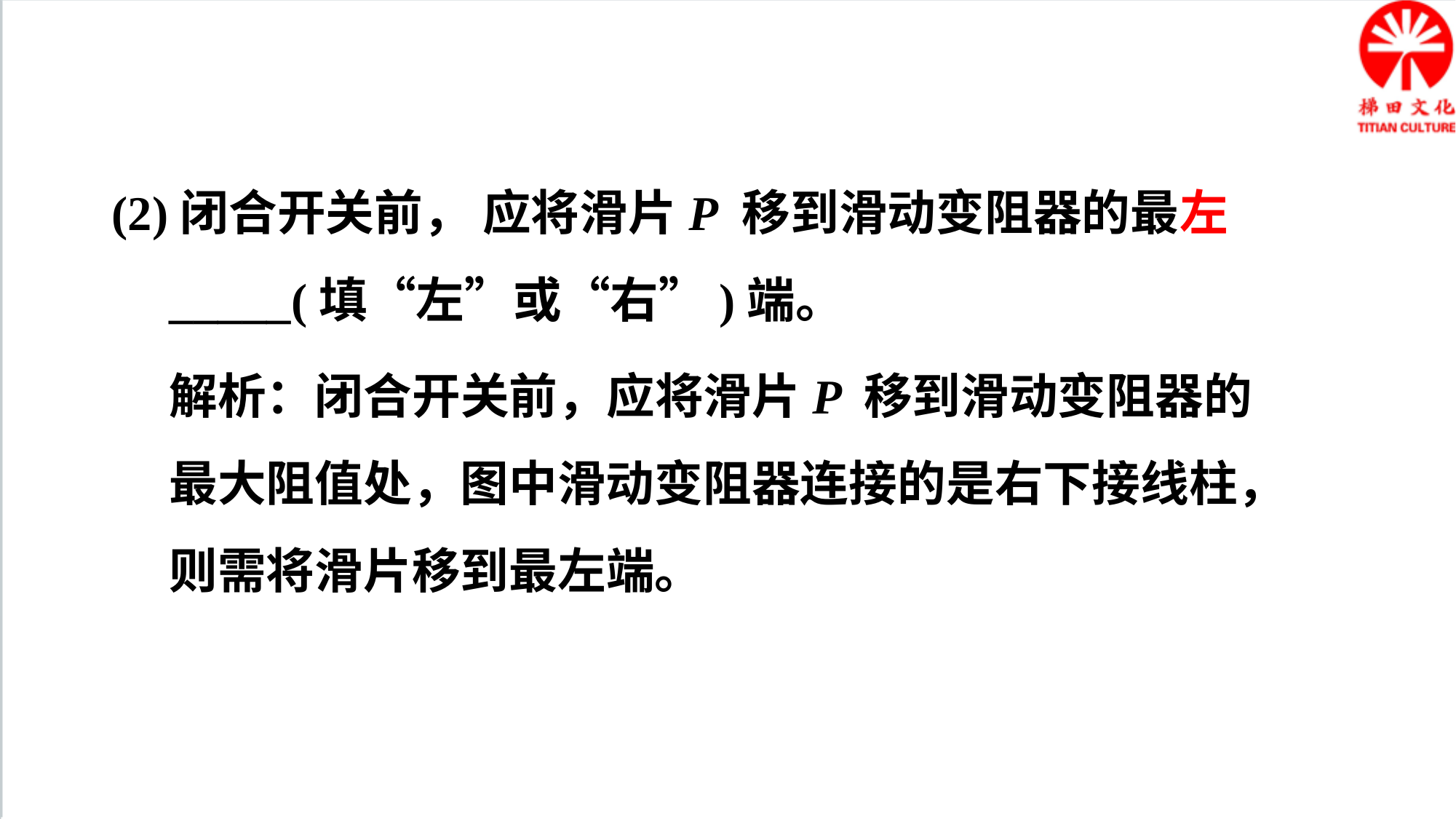

(2)闭合开关前， 应将滑片P 移到滑动变阻器的最_____(填“左”或“右”)端。
左
解析：闭合开关前，应将滑片P 移到滑动变阻器的最大阻值处，图中滑动变阻器连接的是右下接线柱，则需将滑片移到最左端。